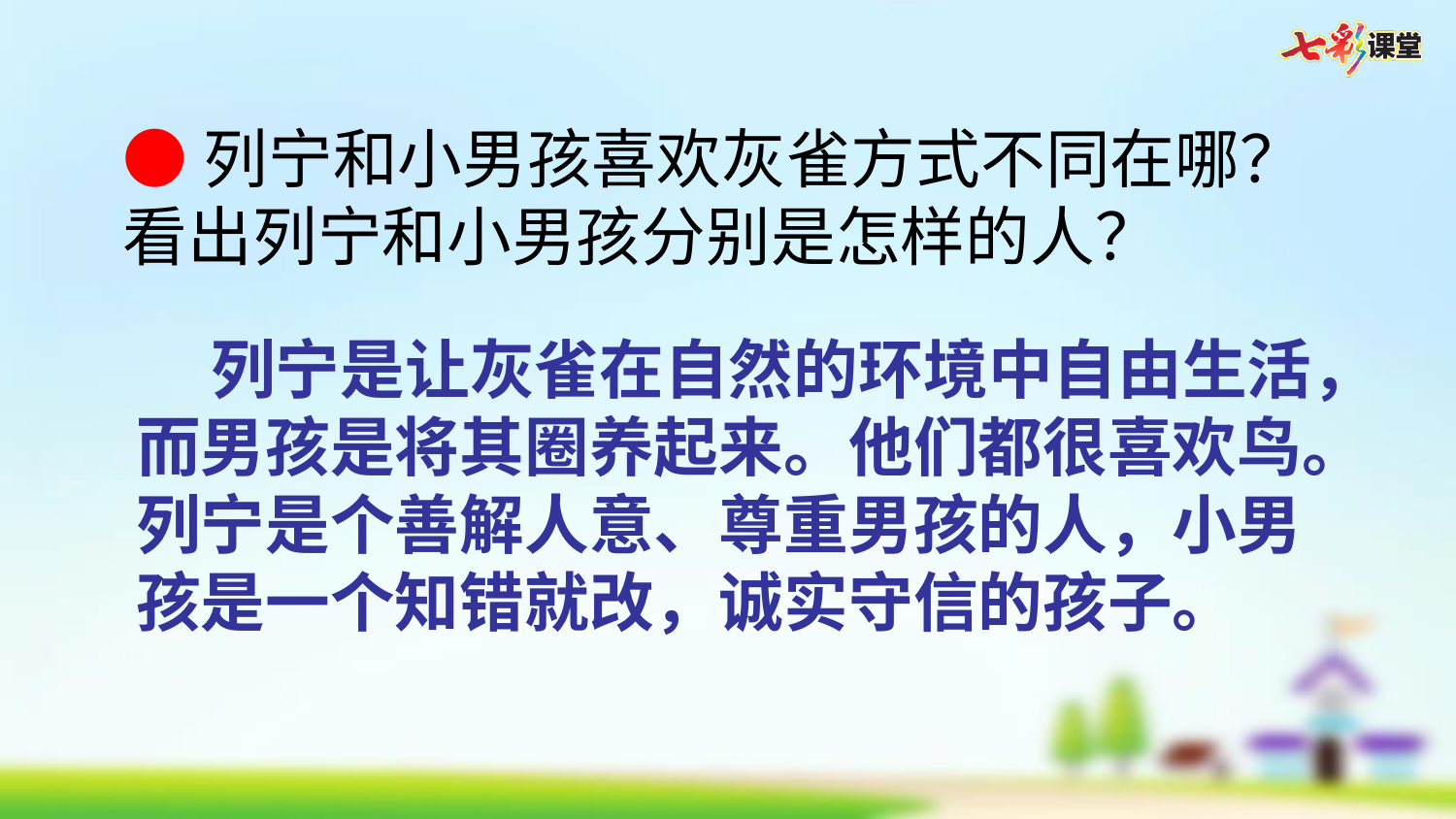

●列宁和小男孩喜欢灰雀方式不同在哪？看出列宁和小男孩分别是怎样的人？
    列宁是让灰雀在自然的环境中自由生活，而男孩是将其圈养起来。他们都很喜欢鸟。列宁是个善解人意、尊重男孩的人，小男孩是一个知错就改，诚实守信的孩子。